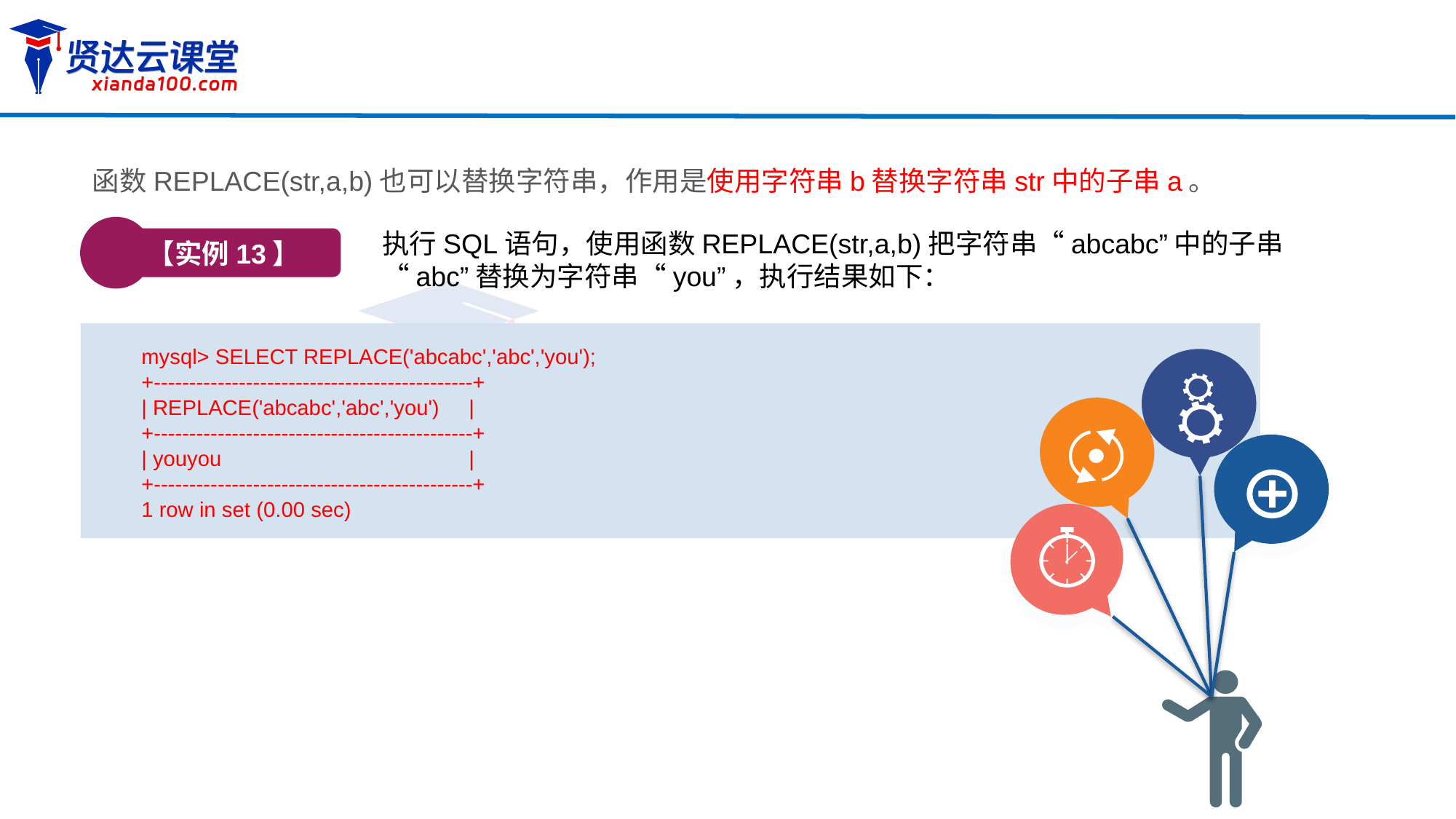

函数REPLACE(str,a,b)也可以替换字符串，作用是使用字符串b替换字符串str中的子串a。

【实例13】
执行SQL语句，使用函数REPLACE(str,a,b)把字符串“abcabc”中的子串“abc”替换为字符串“you”，执行结果如下：

mysql> SELECT REPLACE('abcabc','abc','you');
+---------------------------------------------+
| REPLACE('abcabc','abc','you')	|
+---------------------------------------------+
| youyou                   		|
+---------------------------------------------+
1 row in set (0.00 sec)